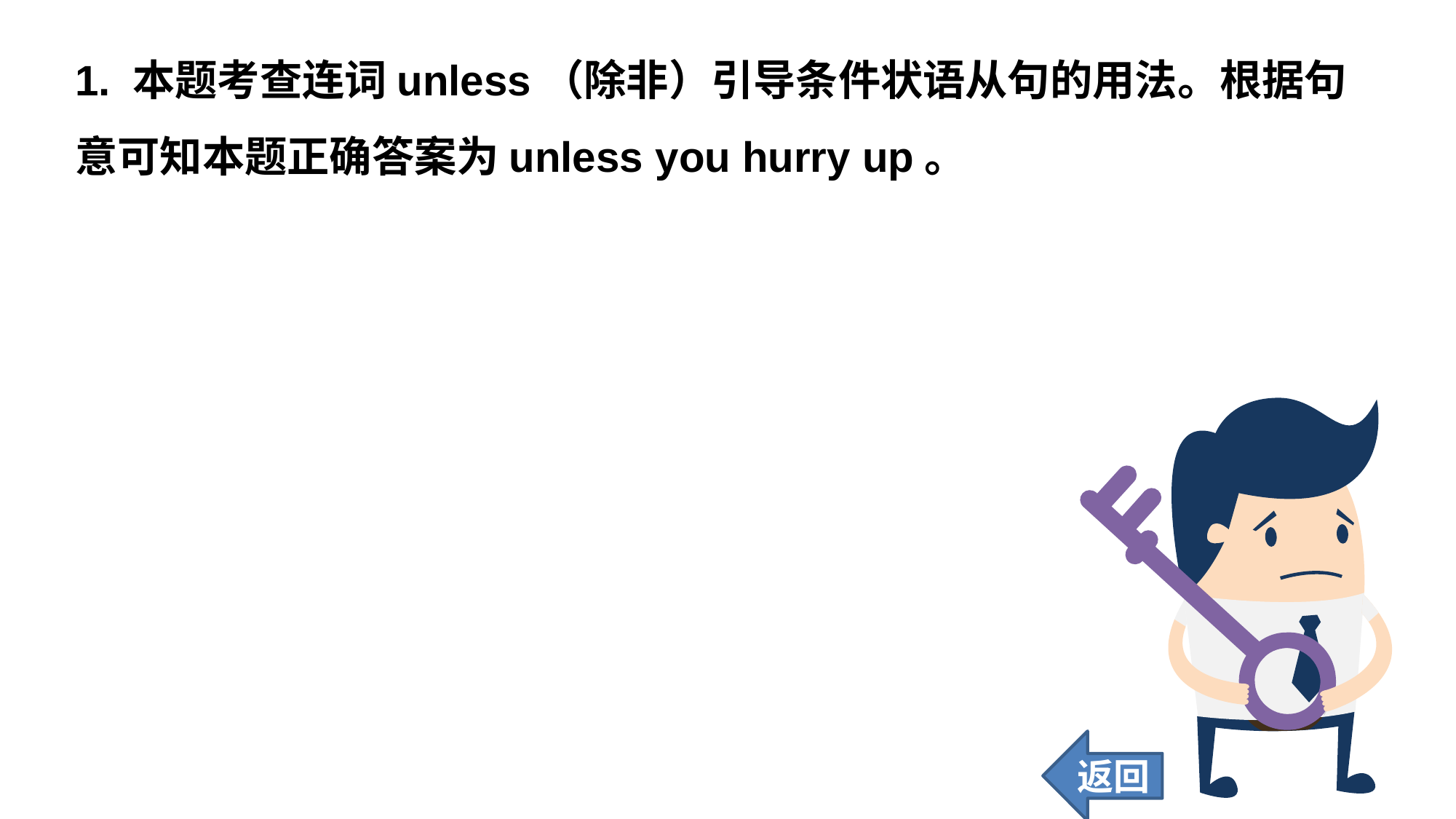

1. 本题考查连词unless（除非）引导条件状语从句的用法。根据句意可知本题正确答案为unless you hurry up。

返回
75